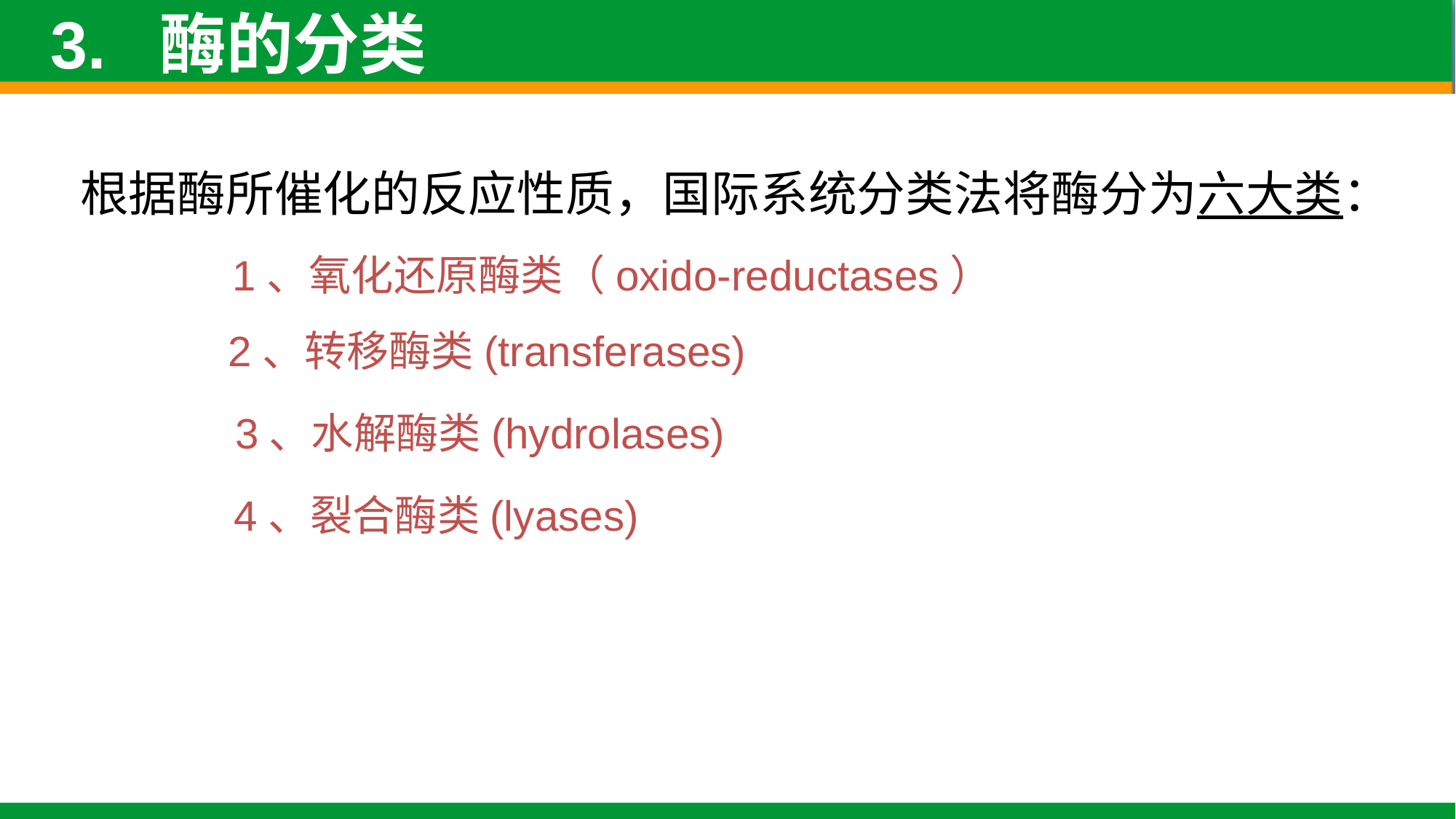

3.  酶的分类
根据酶所催化的反应性质，国际系统分类法将酶分为六大类：
1、氧化还原酶类（oxido-reductases）
2、转移酶类(transferases)
3、水解酶类(hydrolases)
4、裂合酶类(lyases)